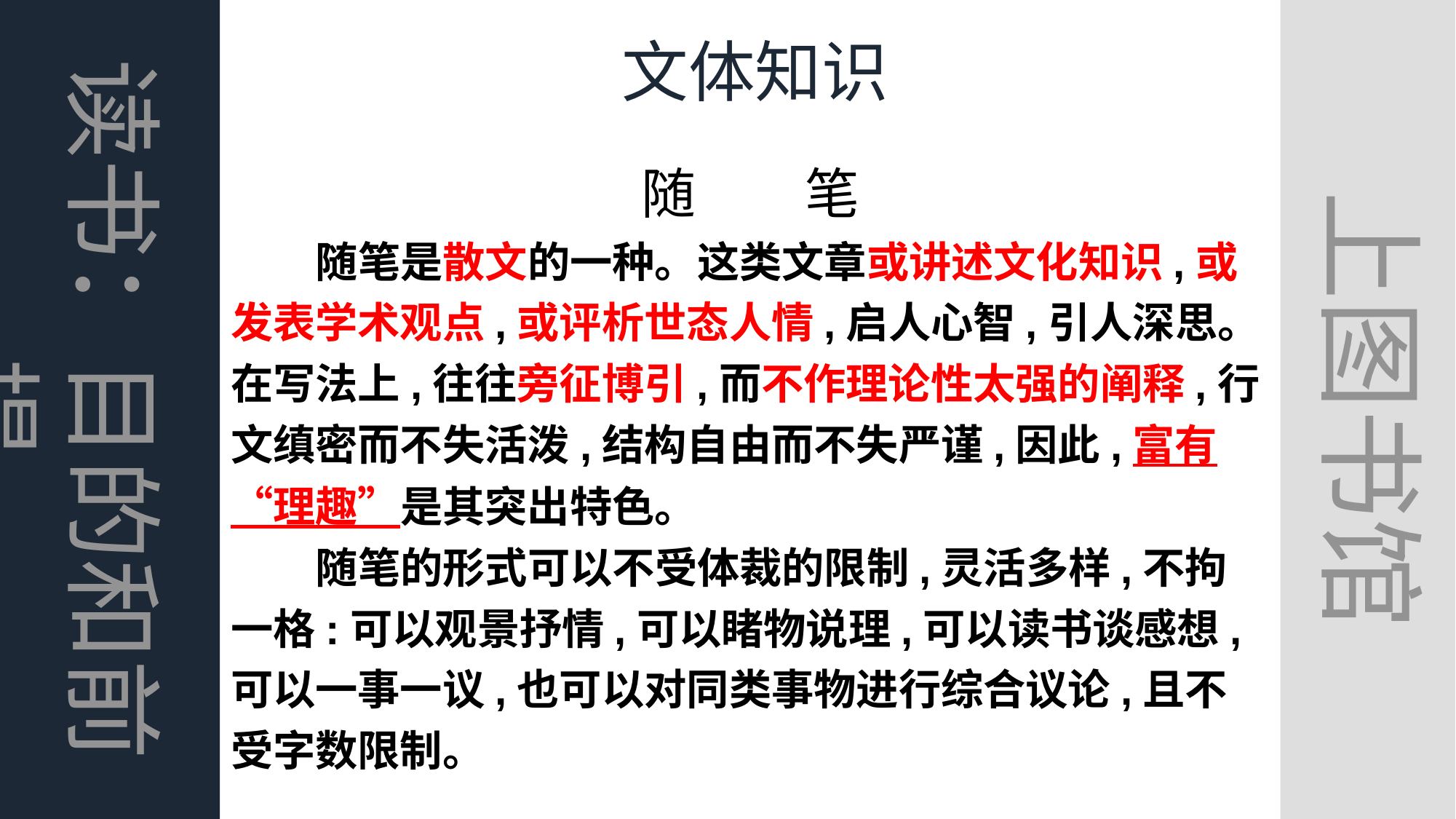

上图书馆
读书：目的和前提
文体知识
随　　笔
随笔是散文的一种。这类文章或讲述文化知识,或发表学术观点,或评析世态人情,启人心智,引人深思。在写法上,往往旁征博引,而不作理论性太强的阐释,行文缜密而不失活泼,结构自由而不失严谨,因此,富有“理趣”是其突出特色。
随笔的形式可以不受体裁的限制,灵活多样,不拘一格:可以观景抒情,可以睹物说理,可以读书谈感想,可以一事一议,也可以对同类事物进行综合议论,且不受字数限制。